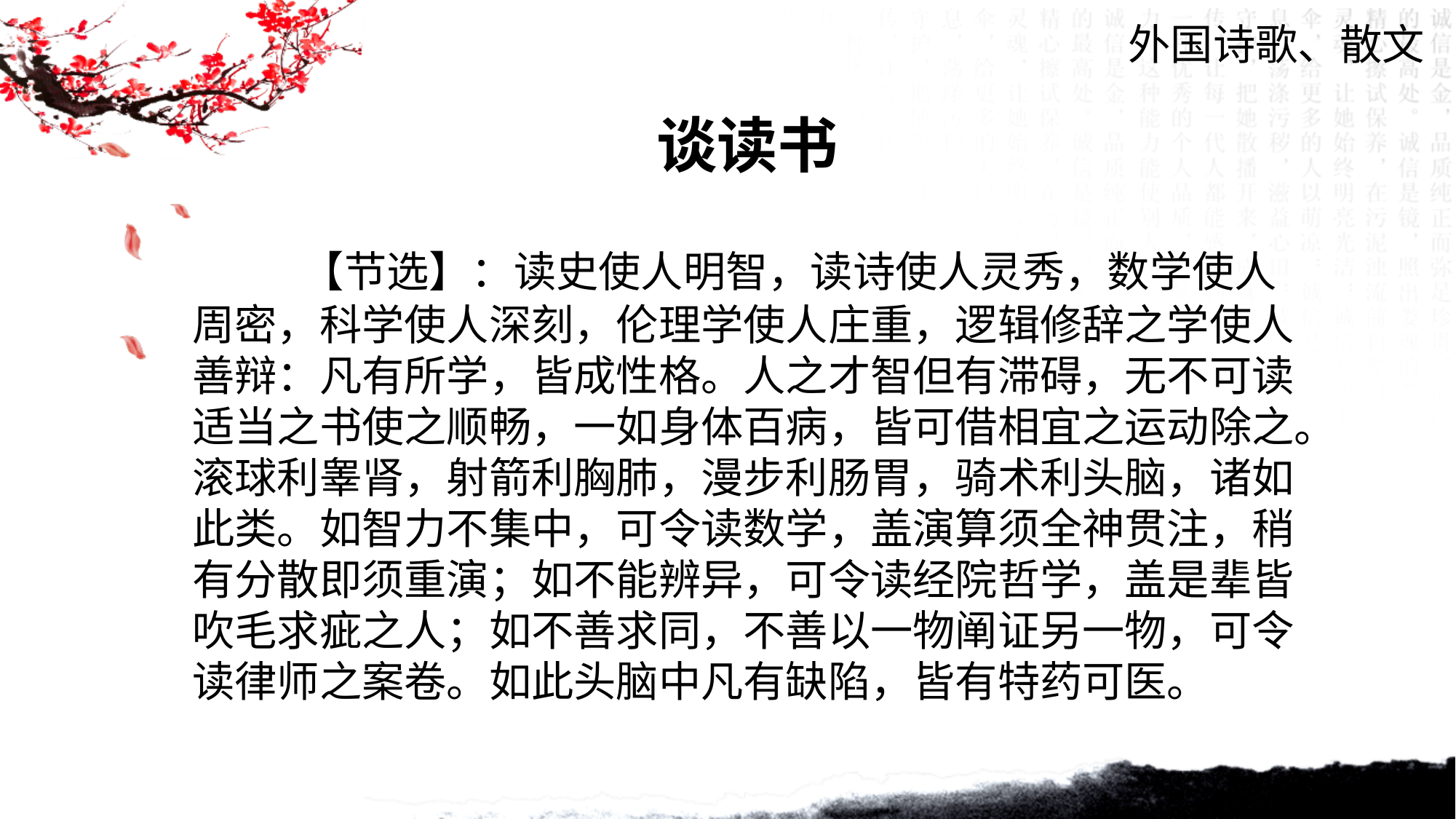

外国诗歌、散文
谈读书
          【节选】：读史使人明智，读诗使人灵秀，数学使人周密，科学使人深刻，伦理学使人庄重，逻辑修辞之学使人善辩：凡有所学，皆成性格。人之才智但有滞碍，无不可读适当之书使之顺畅，一如身体百病，皆可借相宜之运动除之。滚球利睾肾，射箭利胸肺，漫步利肠胃，骑术利头脑，诸如此类。如智力不集中，可令读数学，盖演算须全神贯注，稍有分散即须重演；如不能辨异，可令读经院哲学，盖是辈皆吹毛求疵之人；如不善求同，不善以一物阐证另一物，可令读律师之案卷。如此头脑中凡有缺陷，皆有特药可医。